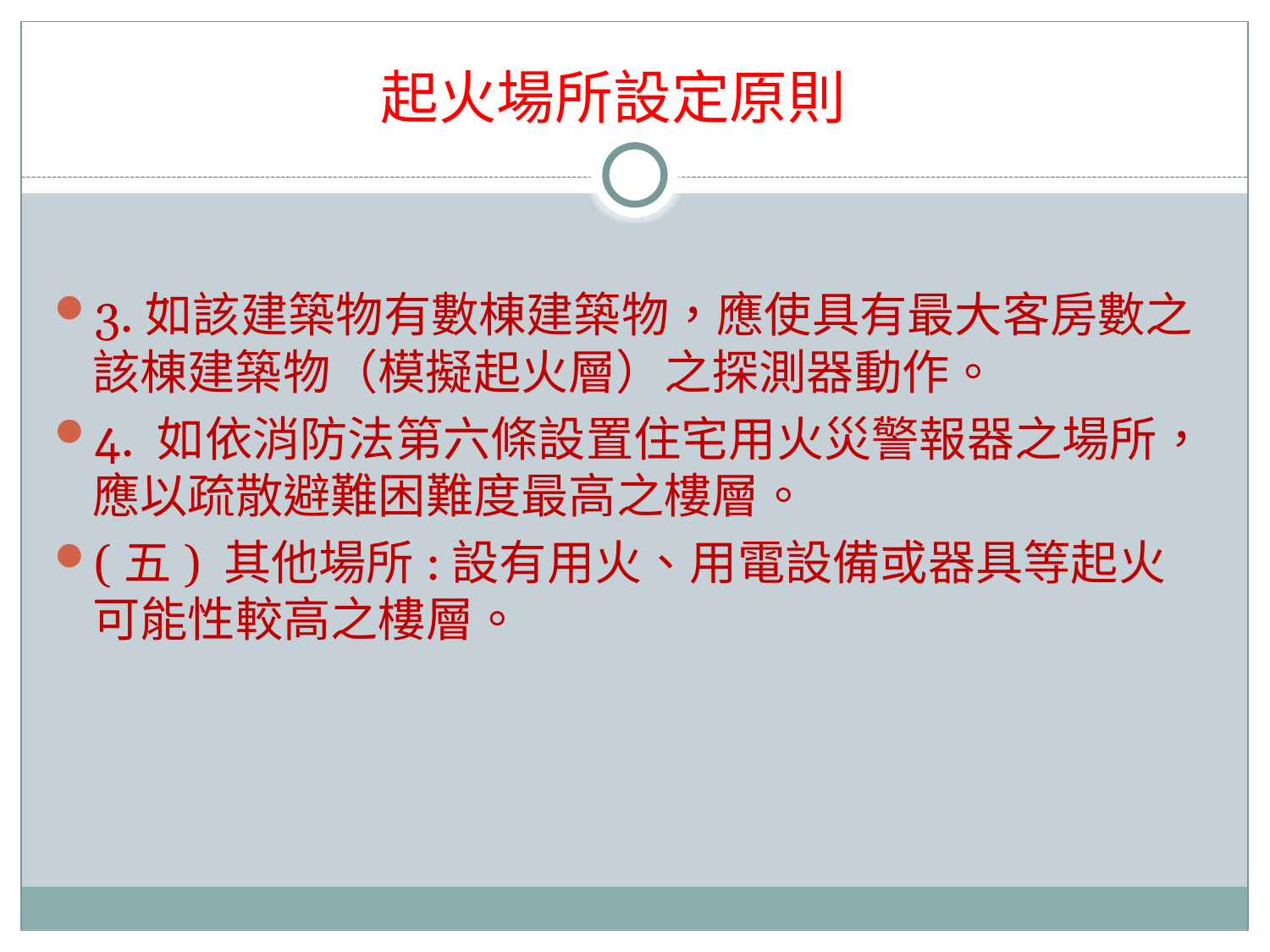

# 起火場所設定原則

3.如該建築物有數棟建築物，應使具有最大客房數之該棟建築物（模擬起火層）之探測器動作。
4. 如依消防法第六條設置住宅用火災警報器之場所，應以疏散避難困難度最高之樓層。
(五) 其他場所:設有用火、用電設備或器具等起火可能性較高之樓層。